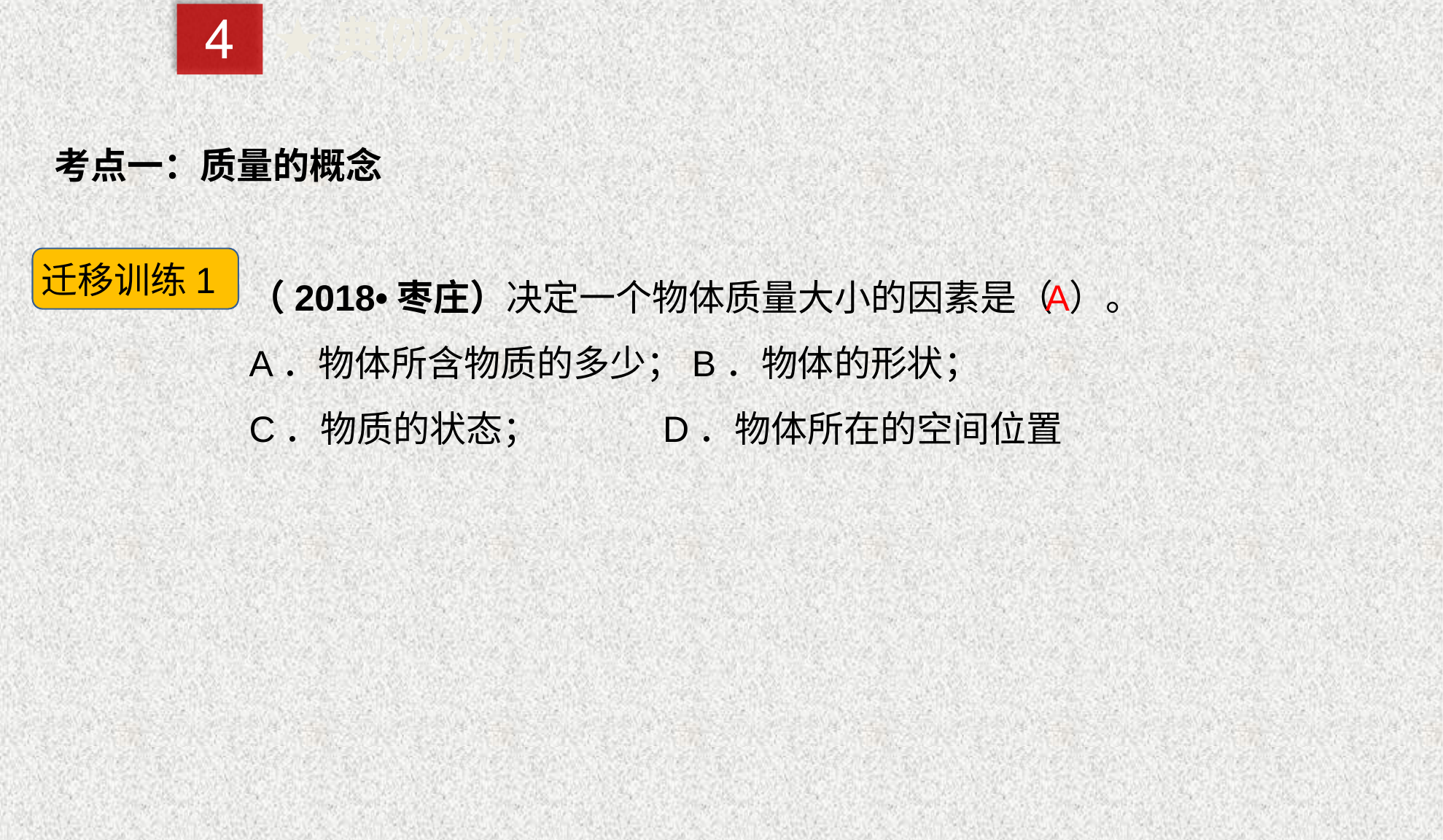

4
★典例分析
考点一：质量的概念
迁移训练1
（2018•枣庄）决定一个物体质量大小的因素是（  ）。
A．物体所含物质的多少；B．物体的形状；
C．物质的状态；              D．物体所在的空间位置
A